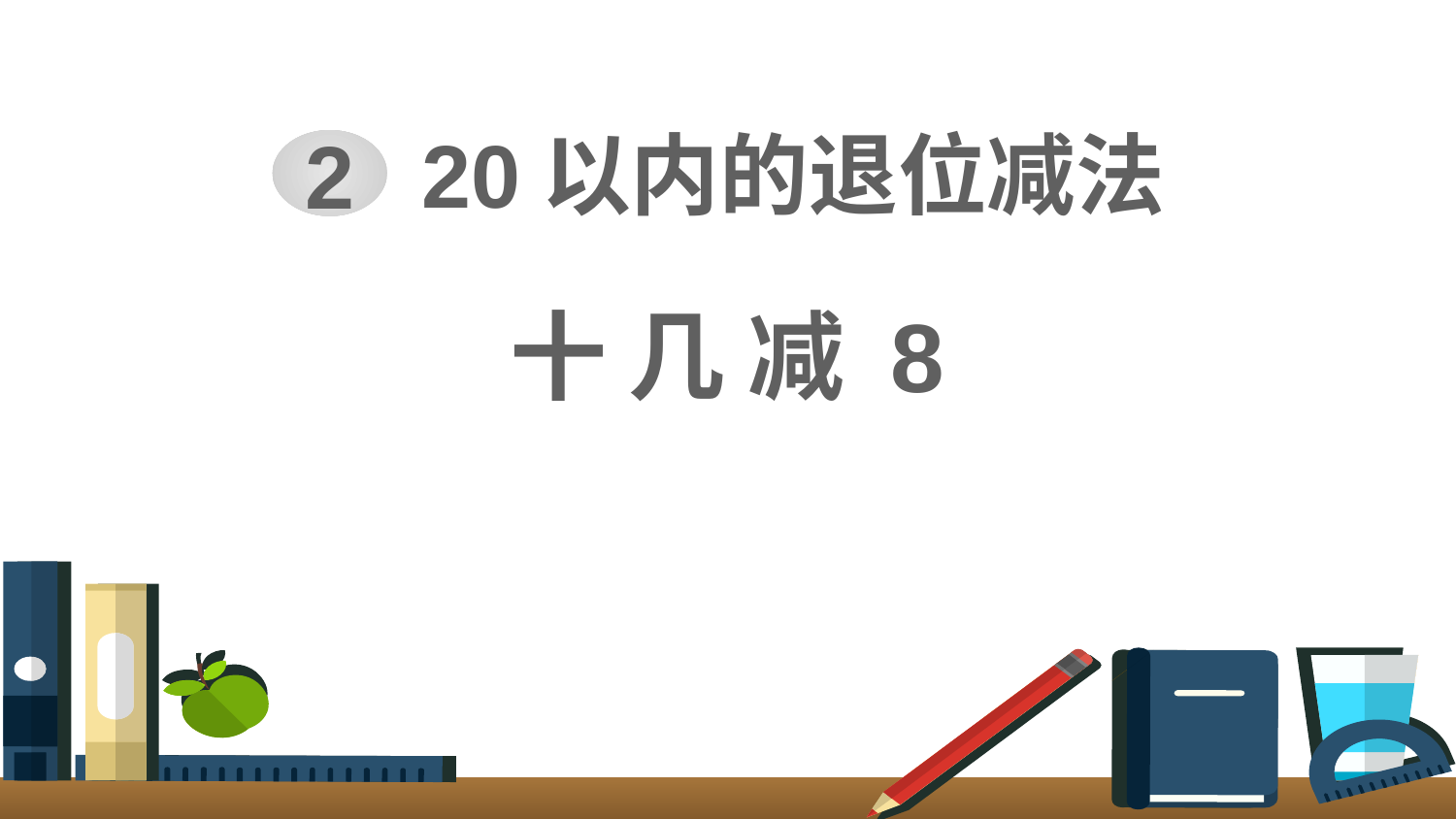

20以内的退位减法
2
十 几 减 8

优翼